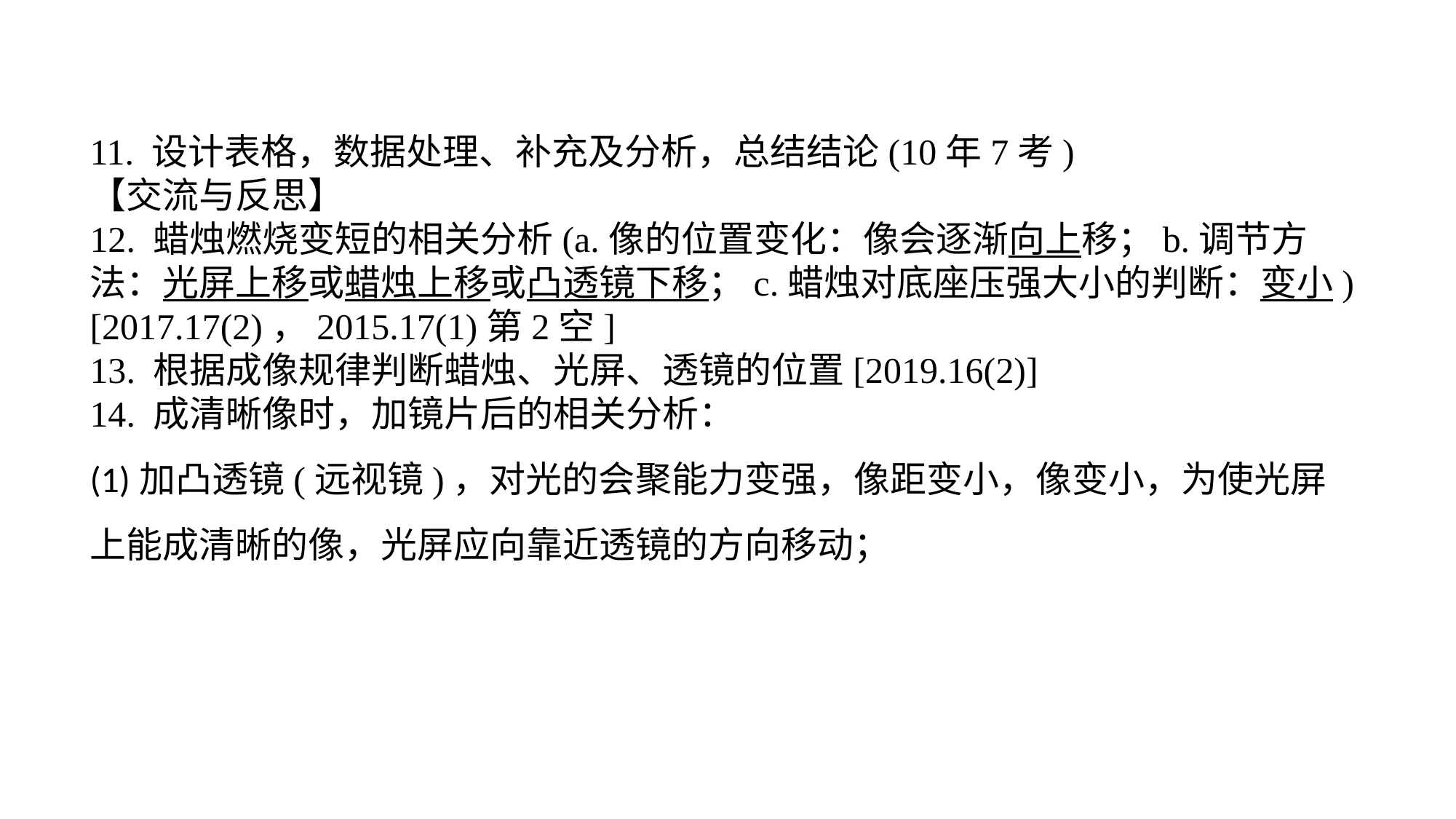

11. 设计表格，数据处理、补充及分析，总结结论(10年7考)【交流与反思】12. 蜡烛燃烧变短的相关分析(a.像的位置变化：像会逐渐向上移；b.调节方法：光屏上移或蜡烛上移或凸透镜下移；c.蜡烛对底座压强大小的判断：变小)[2017.17(2)，2015.17(1)第2空]13. 根据成像规律判断蜡烛、光屏、透镜的位置[2019.16(2)]14. 成清晰像时，加镜片后的相关分析：(1)加凸透镜(远视镜)，对光的会聚能力变强，像距变小，像变小，为使光屏上能成清晰的像，光屏应向靠近透镜的方向移动；